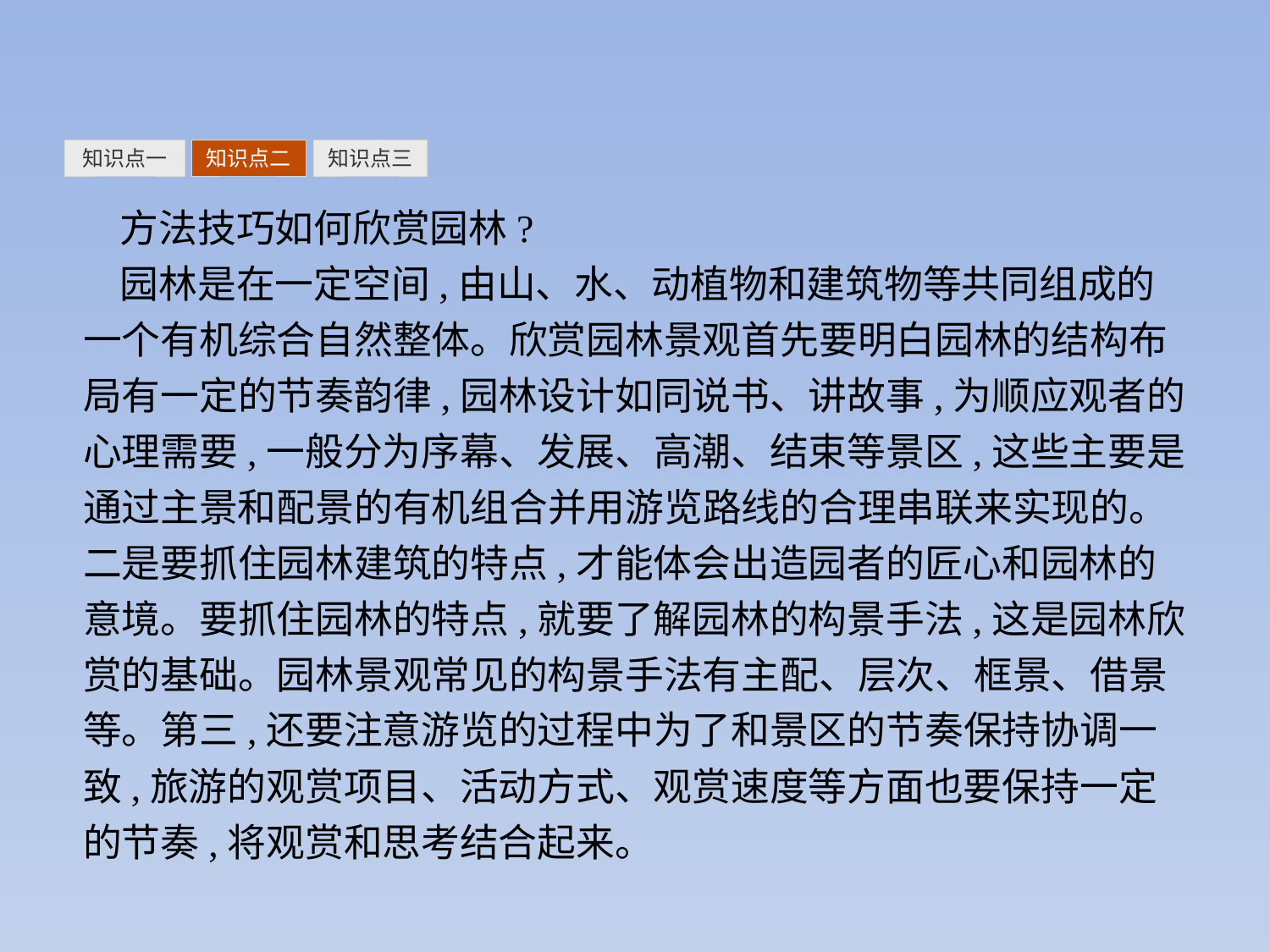

知识点一
知识点二
知识点三
方法技巧如何欣赏园林?
园林是在一定空间,由山、水、动植物和建筑物等共同组成的一个有机综合自然整体。欣赏园林景观首先要明白园林的结构布局有一定的节奏韵律,园林设计如同说书、讲故事,为顺应观者的心理需要,一般分为序幕、发展、高潮、结束等景区,这些主要是通过主景和配景的有机组合并用游览路线的合理串联来实现的。二是要抓住园林建筑的特点,才能体会出造园者的匠心和园林的意境。要抓住园林的特点,就要了解园林的构景手法,这是园林欣赏的基础。园林景观常见的构景手法有主配、层次、框景、借景等。第三,还要注意游览的过程中为了和景区的节奏保持协调一致,旅游的观赏项目、活动方式、观赏速度等方面也要保持一定的节奏,将观赏和思考结合起来。